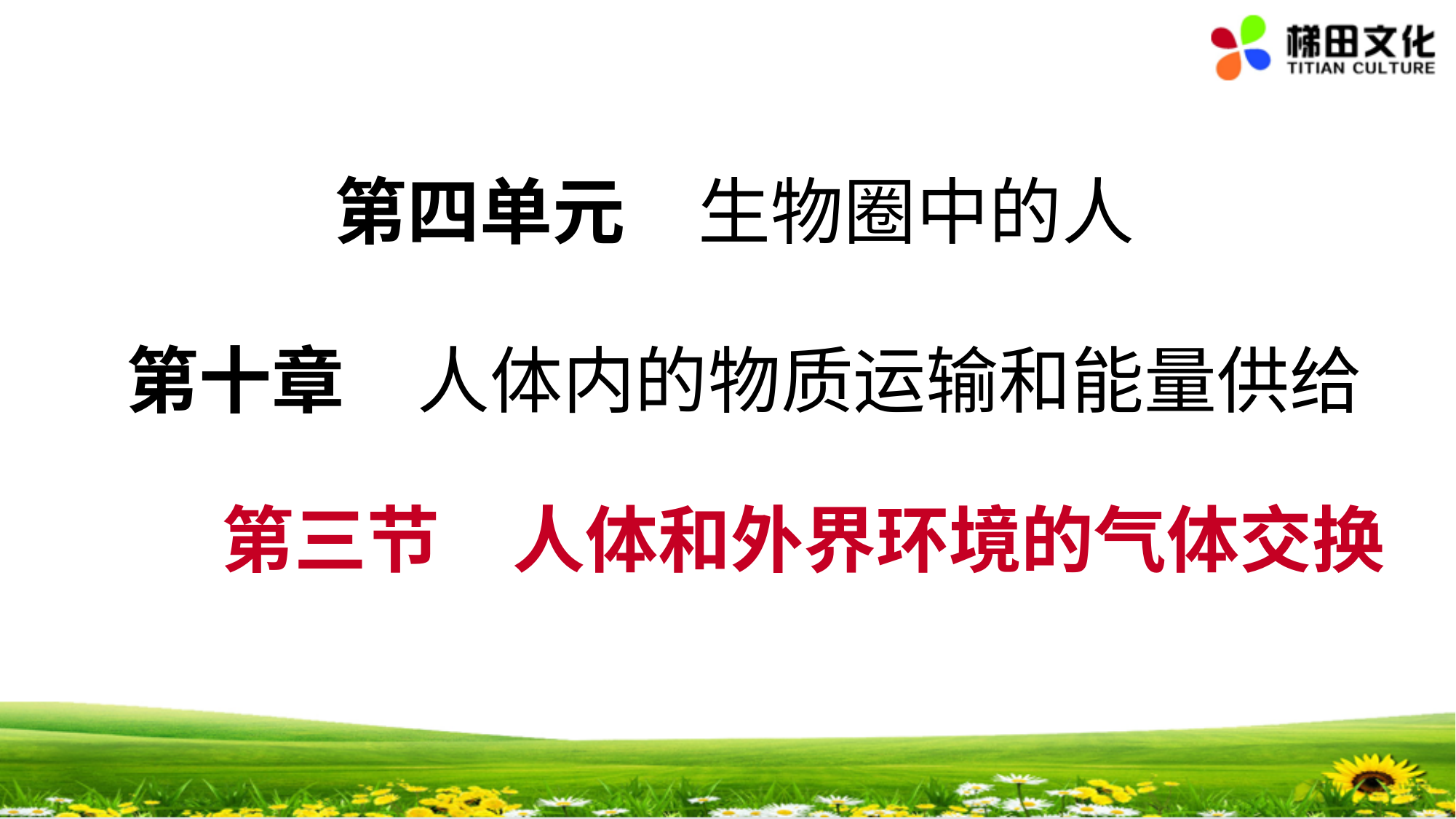

第四单元　生物圈中的人
第十章　人体内的物质运输和能量供给
第三节　人体和外界环境的气体交换